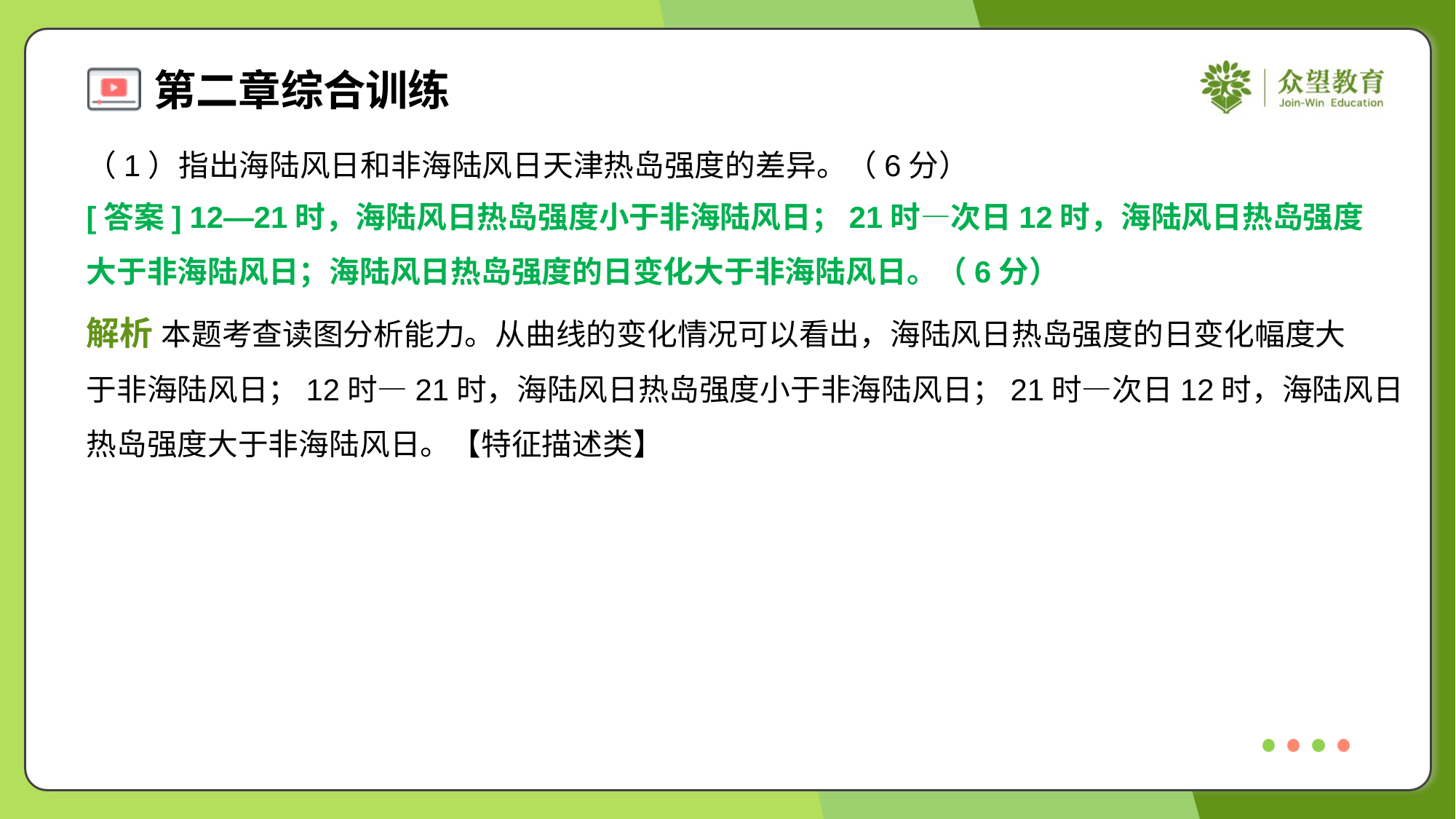

（1）指出海陆风日和非海陆风日天津热岛强度的差异。（6分）
[答案] 12—21时，海陆风日热岛强度小于非海陆风日；21时—次日12时，海陆风日热岛强度
大于非海陆风日；海陆风日热岛强度的日变化大于非海陆风日。（6分）
解析 本题考查读图分析能力。从曲线的变化情况可以看出，海陆风日热岛强度的日变化幅度大
于非海陆风日；12时—21时，海陆风日热岛强度小于非海陆风日；21时—次日12时，海陆风日
热岛强度大于非海陆风日。【特征描述类】